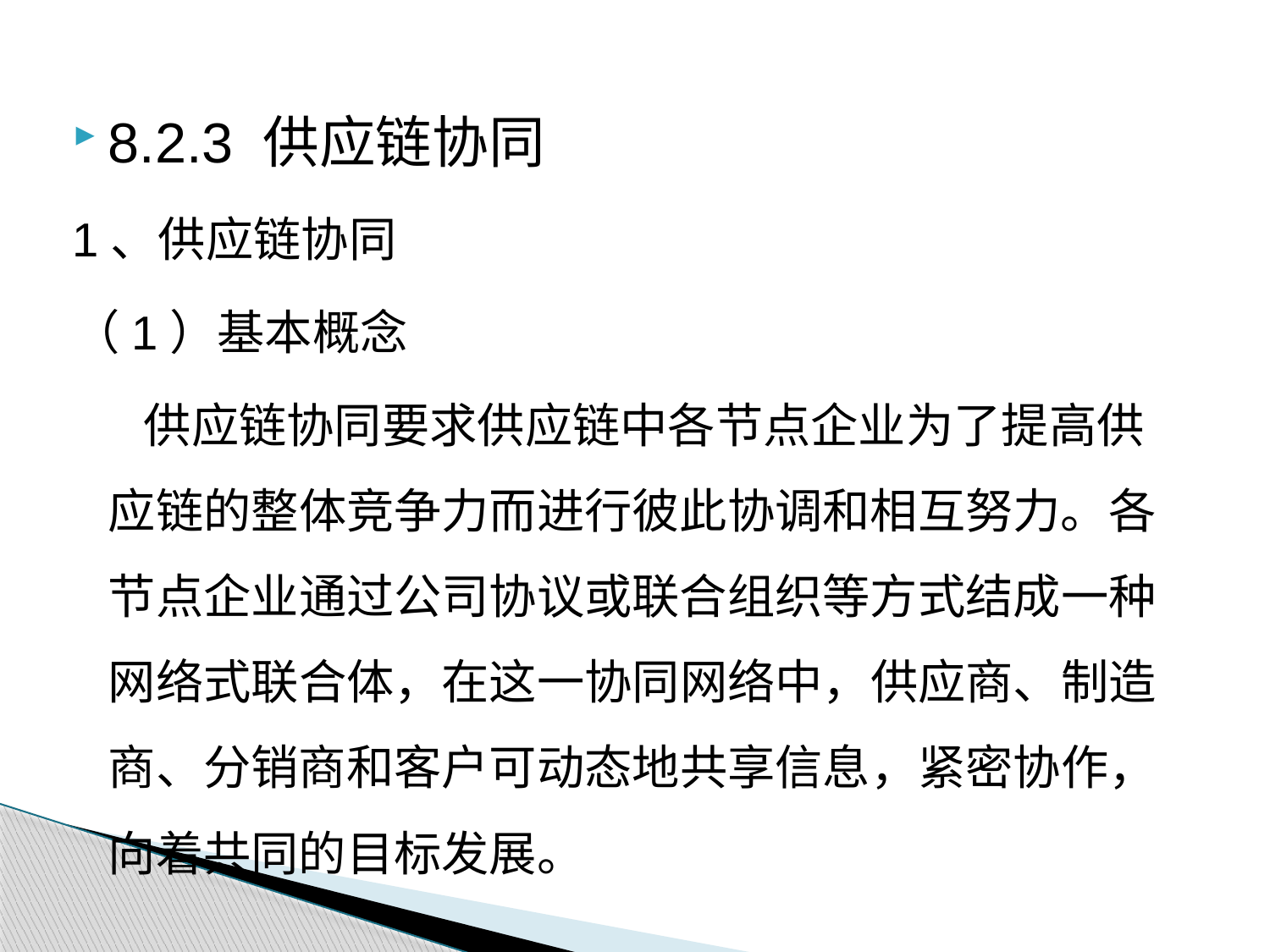

8.2.3 供应链协同
1、供应链协同
（1）基本概念
供应链协同要求供应链中各节点企业为了提高供应链的整体竞争力而进行彼此协调和相互努力。各节点企业通过公司协议或联合组织等方式结成一种网络式联合体，在这一协同网络中，供应商、制造商、分销商和客户可动态地共享信息，紧密协作，向着共同的目标发展。